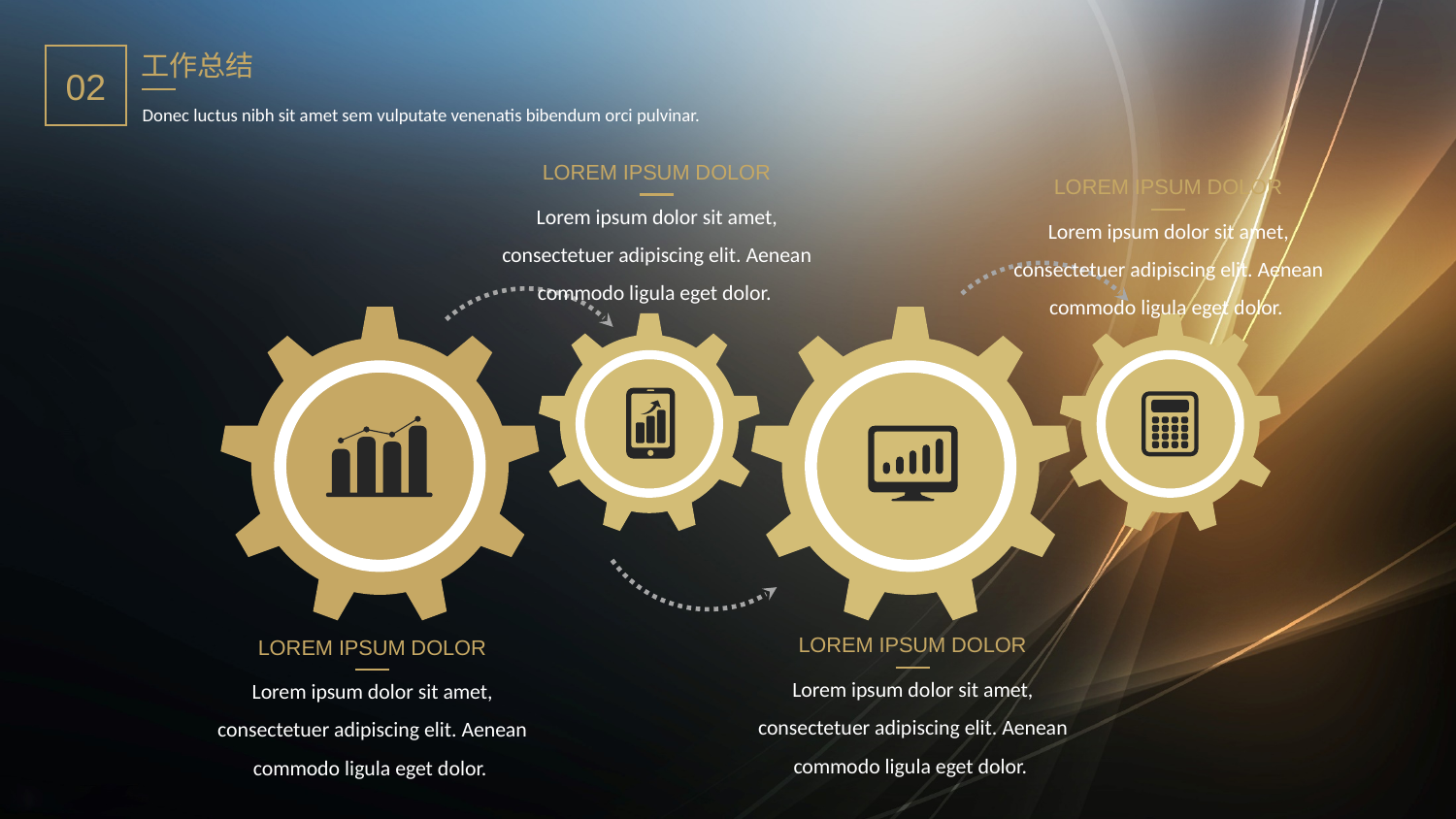

工作总结
02
Donec luctus nibh sit amet sem vulputate venenatis bibendum orci pulvinar.
LOREM IPSUM DOLOR
LOREM IPSUM DOLOR
Lorem ipsum dolor sit amet, consectetuer adipiscing elit. Aenean commodo ligula eget dolor.
Lorem ipsum dolor sit amet, consectetuer adipiscing elit. Aenean commodo ligula eget dolor.

LOREM IPSUM DOLOR
LOREM IPSUM DOLOR
Lorem ipsum dolor sit amet, consectetuer adipiscing elit. Aenean commodo ligula eget dolor.
Lorem ipsum dolor sit amet, consectetuer adipiscing elit. Aenean commodo ligula eget dolor.